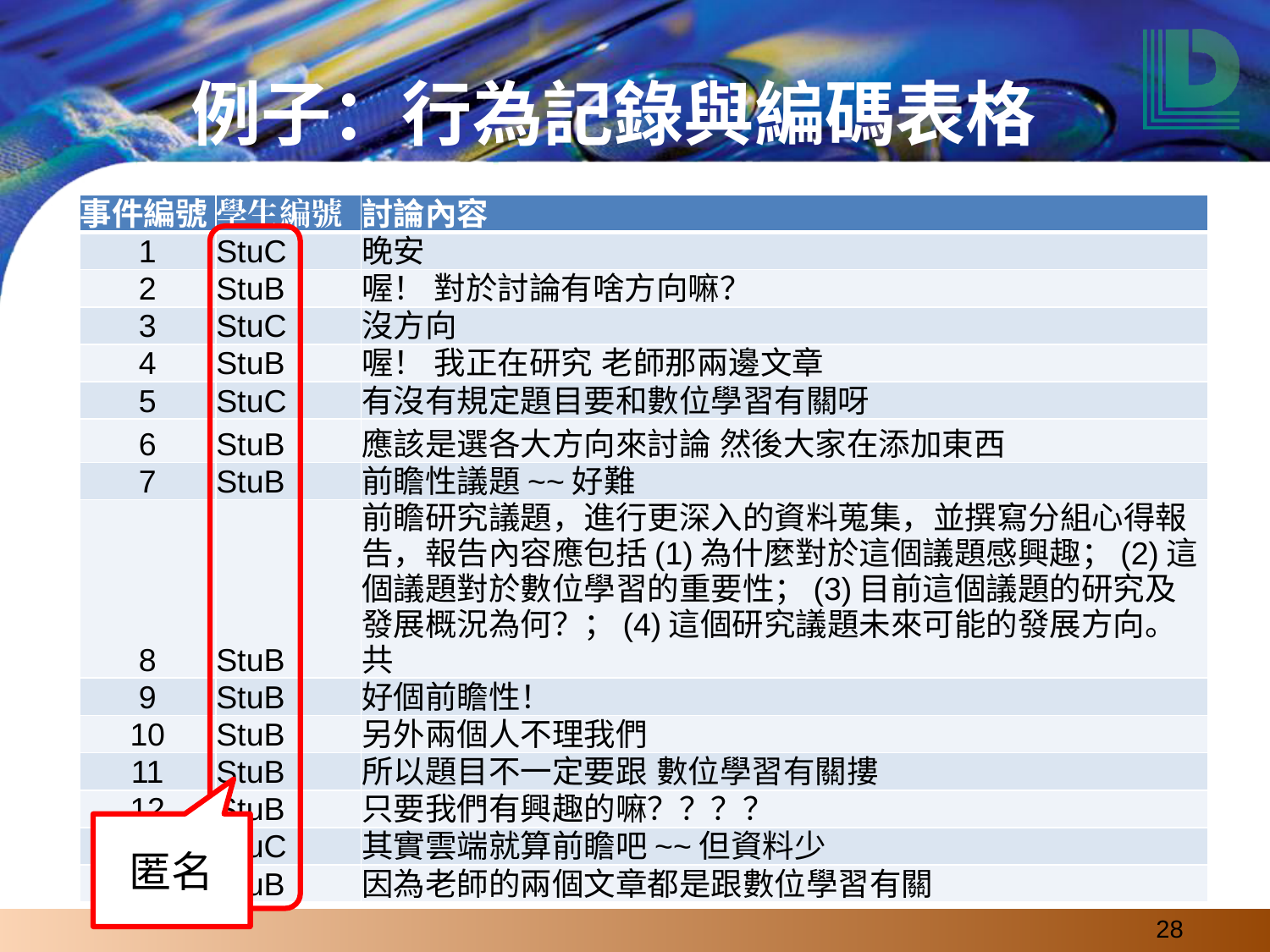

# 例子：行為記錄與編碼表格
| 事件編號 | 學生編號 | 討論內容 |
| --- | --- | --- |
| 1 | StuC | 晚安 |
| 2 | StuB | 喔！ 對於討論有啥方向嘛？ |
| 3 | StuC | 沒方向 |
| 4 | StuB | 喔！ 我正在研究 老師那兩邊文章 |
| 5 | StuC | 有沒有規定題目要和數位學習有關呀 |
| 6 | StuB | 應該是選各大方向來討論 然後大家在添加東西 |
| 7 | StuB | 前瞻性議題~~好難 |
| 8 | StuB | 前瞻研究議題，進行更深入的資料蒐集，並撰寫分組心得報告，報告內容應包括(1)為什麼對於這個議題感興趣；(2)這個議題對於數位學習的重要性；(3)目前這個議題的研究及發展概況為何？；(4)這個研究議題未來可能的發展方向。共 |
| 9 | StuB | 好個前瞻性！ |
| 10 | StuB | 另外兩個人不理我們 |
| 11 | StuB | 所以題目不一定要跟 數位學習有關摟 |
| 12 | StuB | 只要我們有興趣的嘛？？？？ |
| 13 | StuC | 其實雲端就算前瞻吧~~但資料少 |
| 14 | StuB | 因為老師的兩個文章都是跟數位學習有關 |

匿名
28